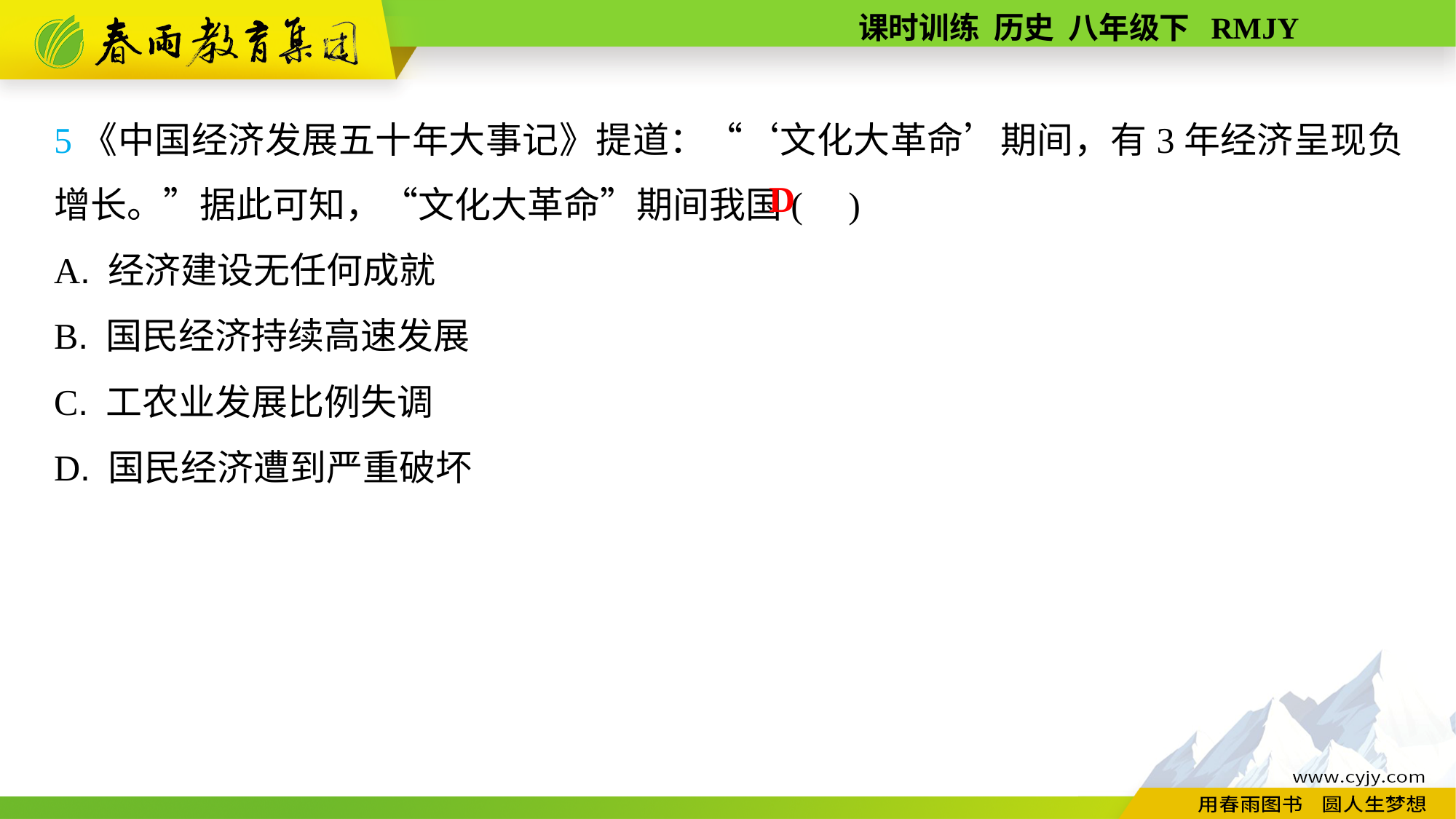

5《中国经济发展五十年大事记》提道：“‘文化大革命’期间，有3年经济呈现负增长。”据此可知，“文化大革命”期间我国(     )
A. 经济建设无任何成就
B. 国民经济持续高速发展
C. 工农业发展比例失调
D. 国民经济遭到严重破坏
D